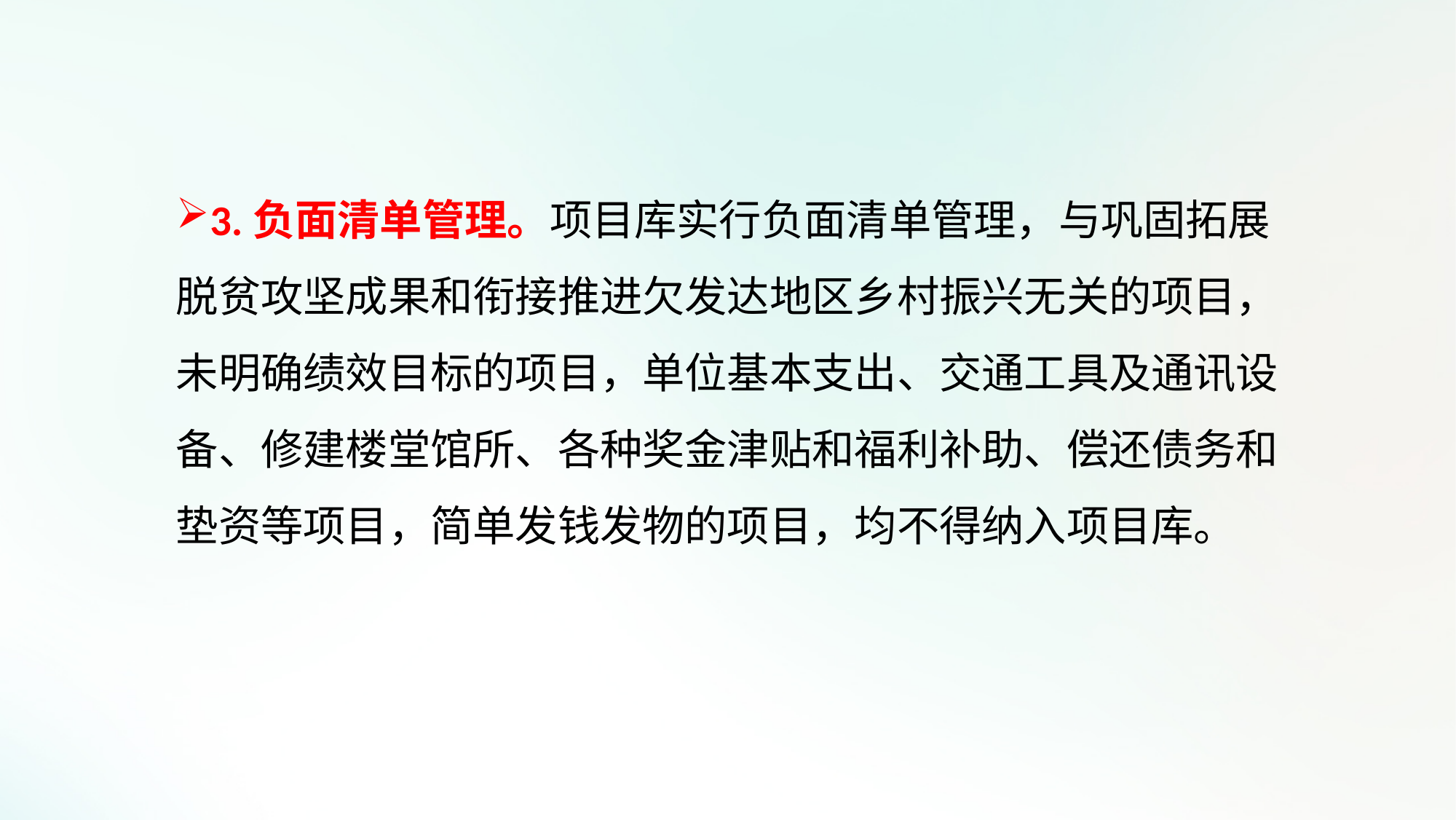

3.负面清单管理。项目库实行负面清单管理，与巩固拓展脱贫攻坚成果和衔接推进欠发达地区乡村振兴无关的项目，未明确绩效目标的项目，单位基本支出、交通工具及通讯设备、修建楼堂馆所、各种奖金津贴和福利补助、偿还债务和垫资等项目，简单发钱发物的项目，均不得纳入项目库。